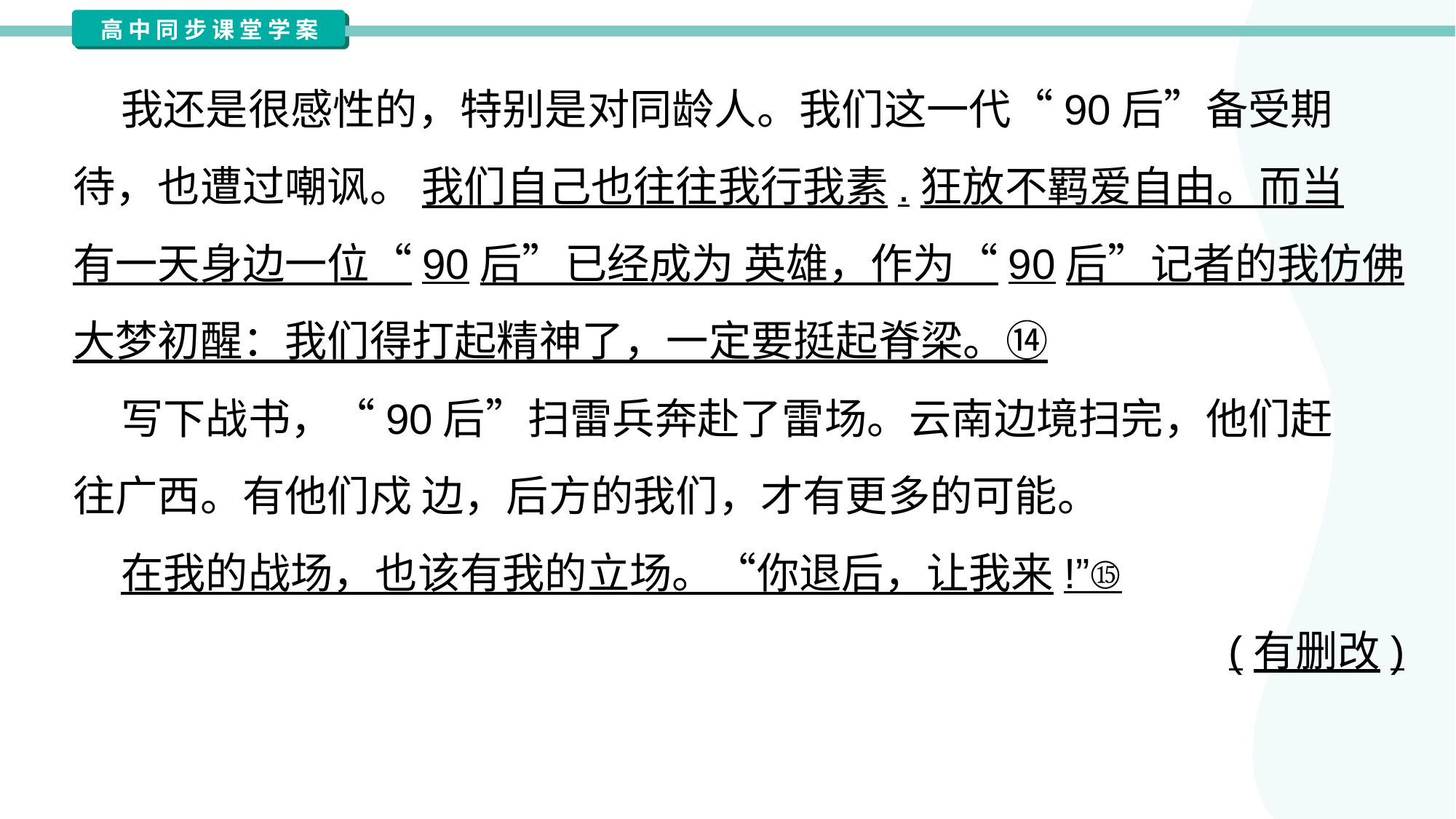

我还是很感性的，特别是对同龄人。我们这一代“90后”备受期
待，也遭过嘲讽。 我们自己也往往我行我素.狂放不羁爱自由。而当
有一天身边一位“90后”已经成为 英雄，作为“90后”记者的我仿佛
大梦初醒：我们得打起精神了，一定要挺起脊梁。⑭
    写下战书，“90后”扫雷兵奔赴了雷场。云南边境扫完，他们赶
往广西。有他们戍 边，后方的我们，才有更多的可能。
    在我的战场，也该有我的立场。“你退后，让我来!”⑮
(有删改)